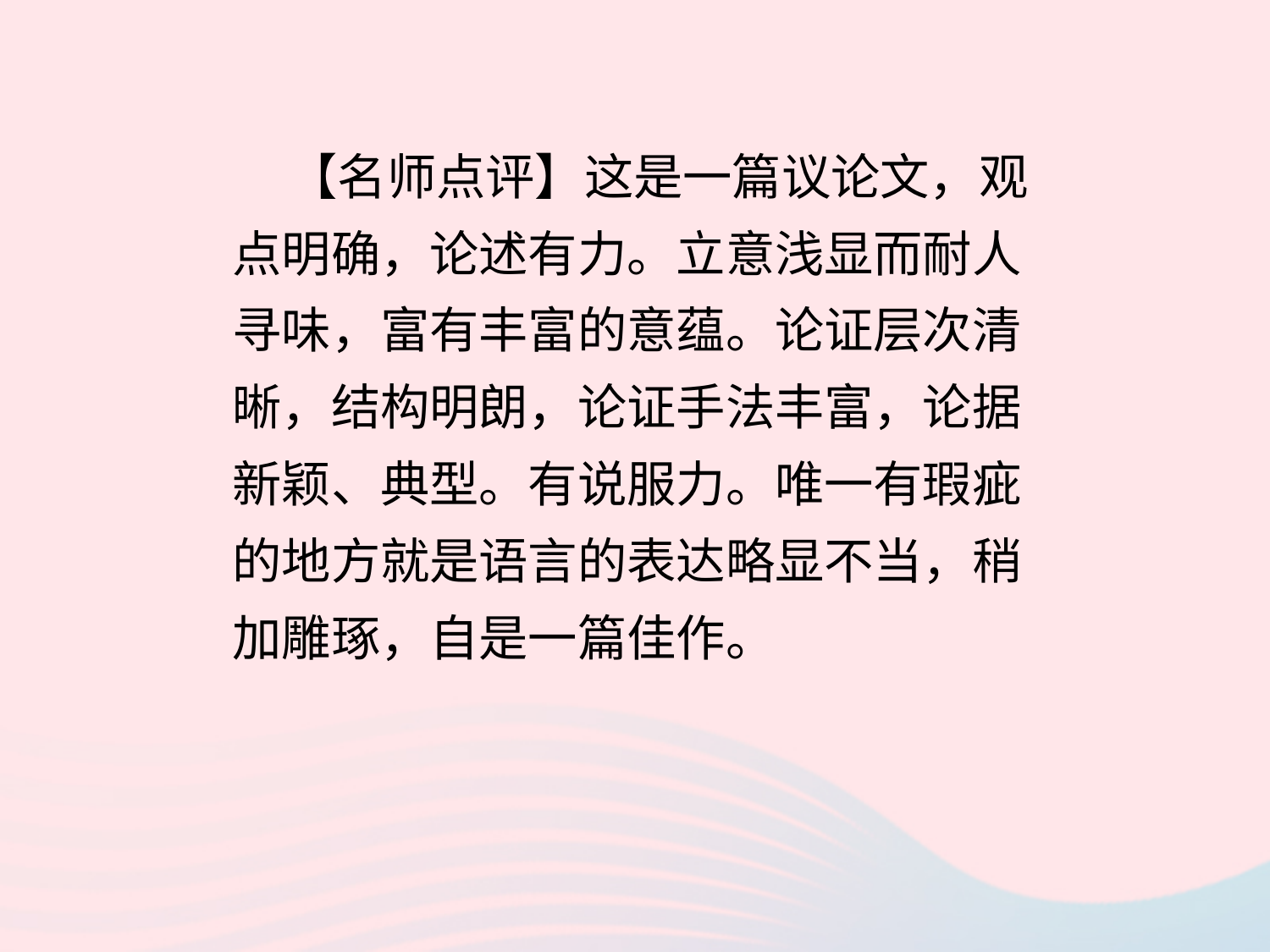

【名师点评】这是一篇议论文，观点明确，论述有力。立意浅显而耐人寻味，富有丰富的意蕴。论证层次清晰，结构明朗，论证手法丰富，论据新颖、典型。有说服力。唯一有瑕疵的地方就是语言的表达略显不当，稍加雕琢，自是一篇佳作。